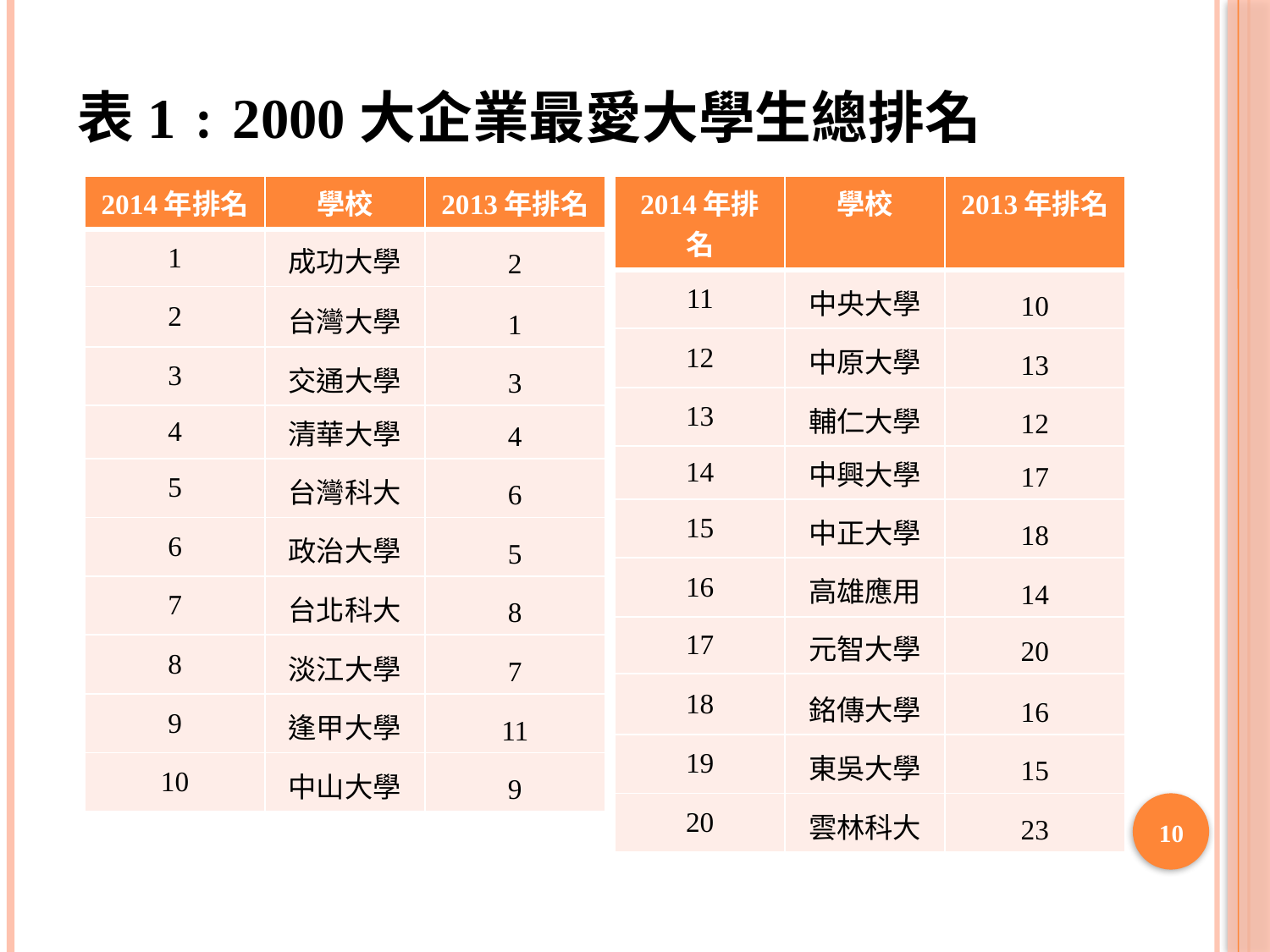

表1﹕2000大企業最愛大學生總排名
| 2014年排名 | 學校 | 2013年排名 |
| --- | --- | --- |
| 1 | 成功大學 | 2 |
| 2 | 台灣大學 | 1 |
| 3 | 交通大學 | 3 |
| 4 | 清華大學 | 4 |
| 5 | 台灣科大 | 6 |
| 6 | 政治大學 | 5 |
| 7 | 台北科大 | 8 |
| 8 | 淡江大學 | 7 |
| 9 | 逢甲大學 | 11 |
| 10 | 中山大學 | 9 |
| 2014年排名 | 學校 | 2013年排名 |
| --- | --- | --- |
| 11 | 中央大學 | 10 |
| 12 | 中原大學 | 13 |
| 13 | 輔仁大學 | 12 |
| 14 | 中興大學 | 17 |
| 15 | 中正大學 | 18 |
| 16 | 高雄應用 | 14 |
| 17 | 元智大學 | 20 |
| 18 | 銘傳大學 | 16 |
| 19 | 東吳大學 | 15 |
| 20 | 雲林科大 | 23 |

10